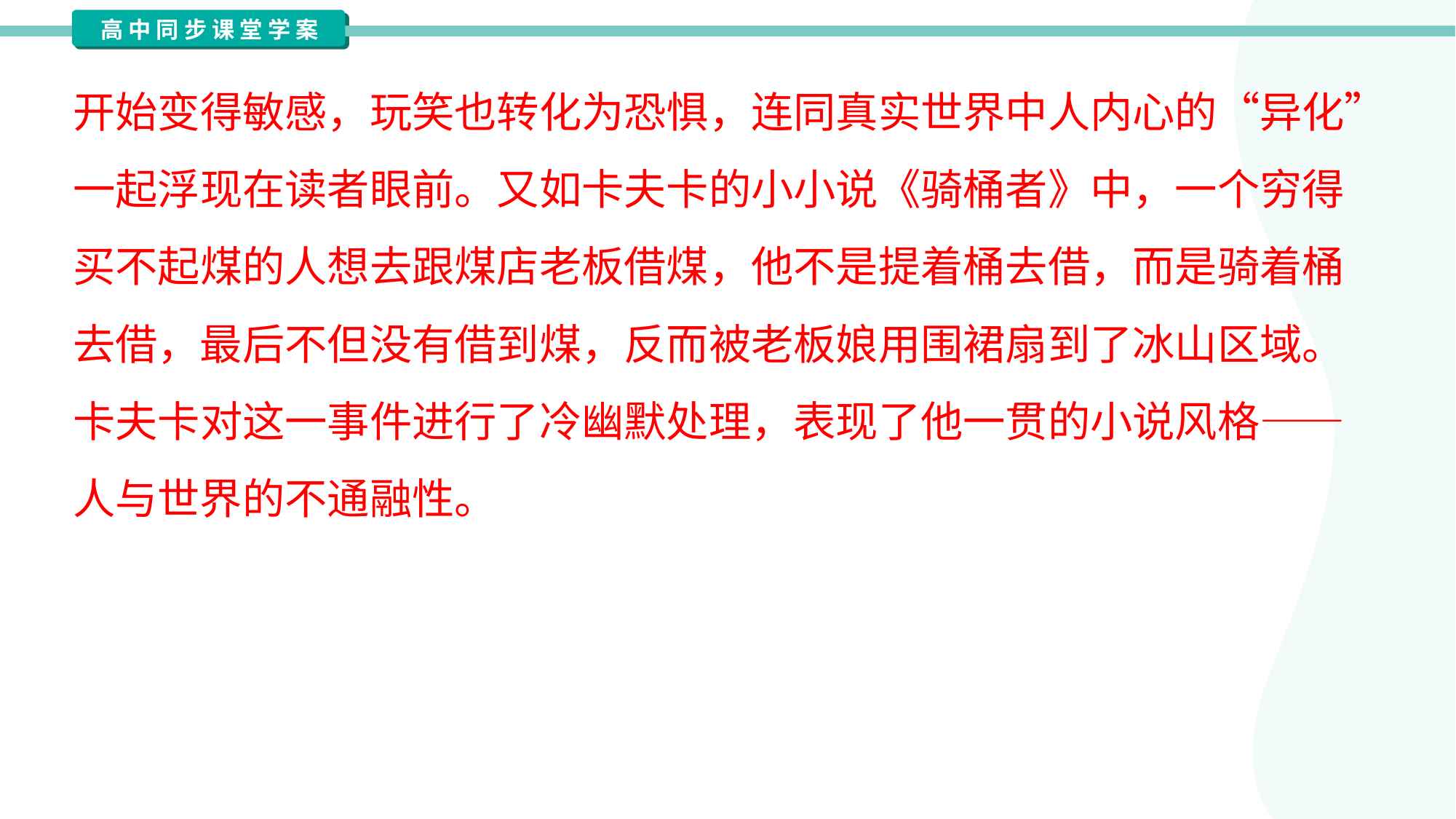

开始变得敏感，玩笑也转化为恐惧，连同真实世界中人内心的“异化”
一起浮现在读者眼前。又如卡夫卡的小小说《骑桶者》中，一个穷得
买不起煤的人想去跟煤店老板借煤，他不是提着桶去借，而是骑着桶
去借，最后不但没有借到煤，反而被老板娘用围裙扇到了冰山区域。
卡夫卡对这一事件进行了冷幽默处理，表现了他一贯的小说风格——
人与世界的不通融性。